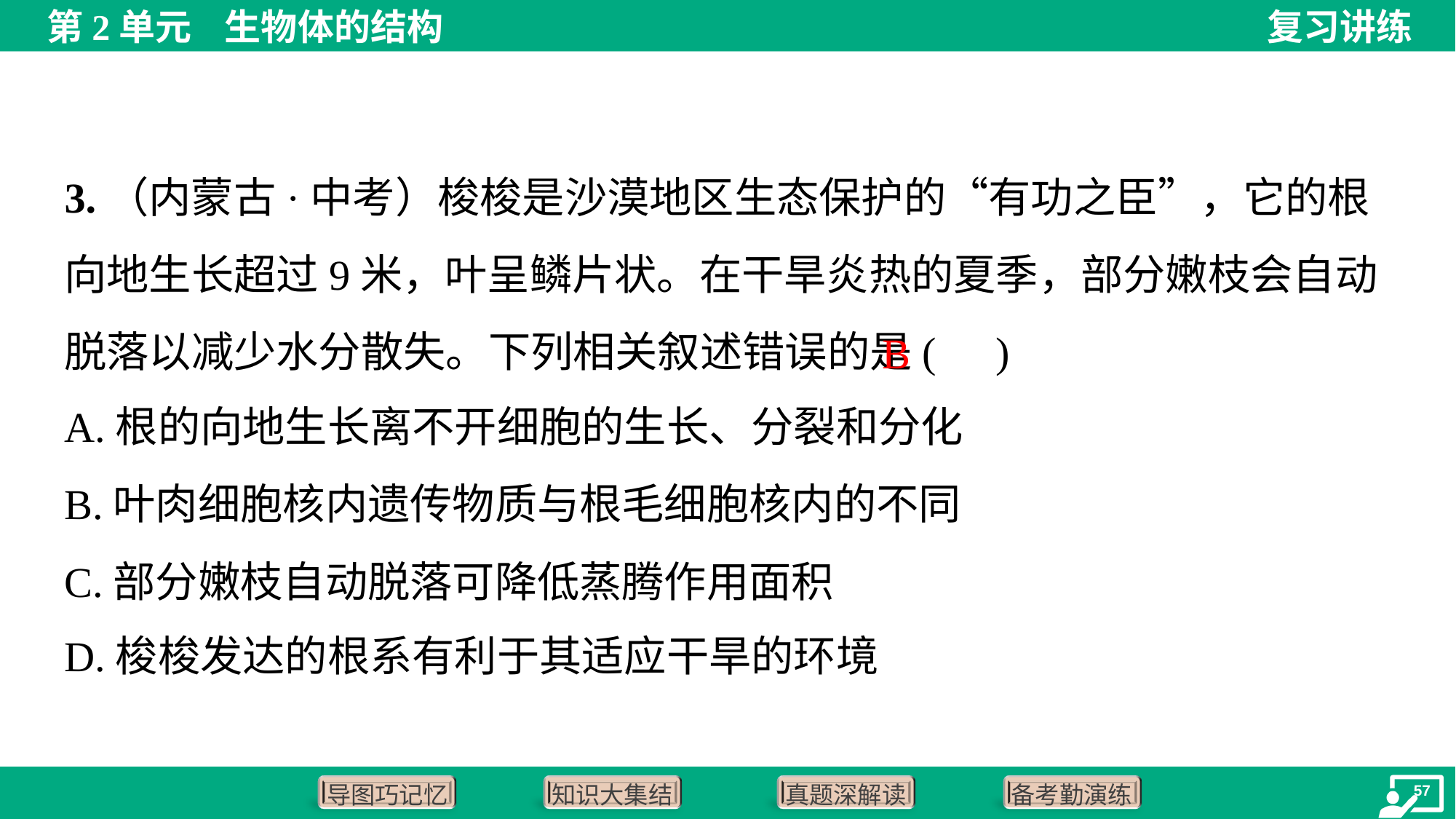

3.（内蒙古·中考）梭梭是沙漠地区生态保护的“有功之臣”，它的根向地生长超过9米，叶呈鳞片状。在干旱炎热的夏季，部分嫩枝会自动脱落以减少水分散失。下列相关叙述错误的是(     )
B
A.根的向地生长离不开细胞的生长、分裂和分化
B.叶肉细胞核内遗传物质与根毛细胞核内的不同
C.部分嫩枝自动脱落可降低蒸腾作用面积
D.梭梭发达的根系有利于其适应干旱的环境